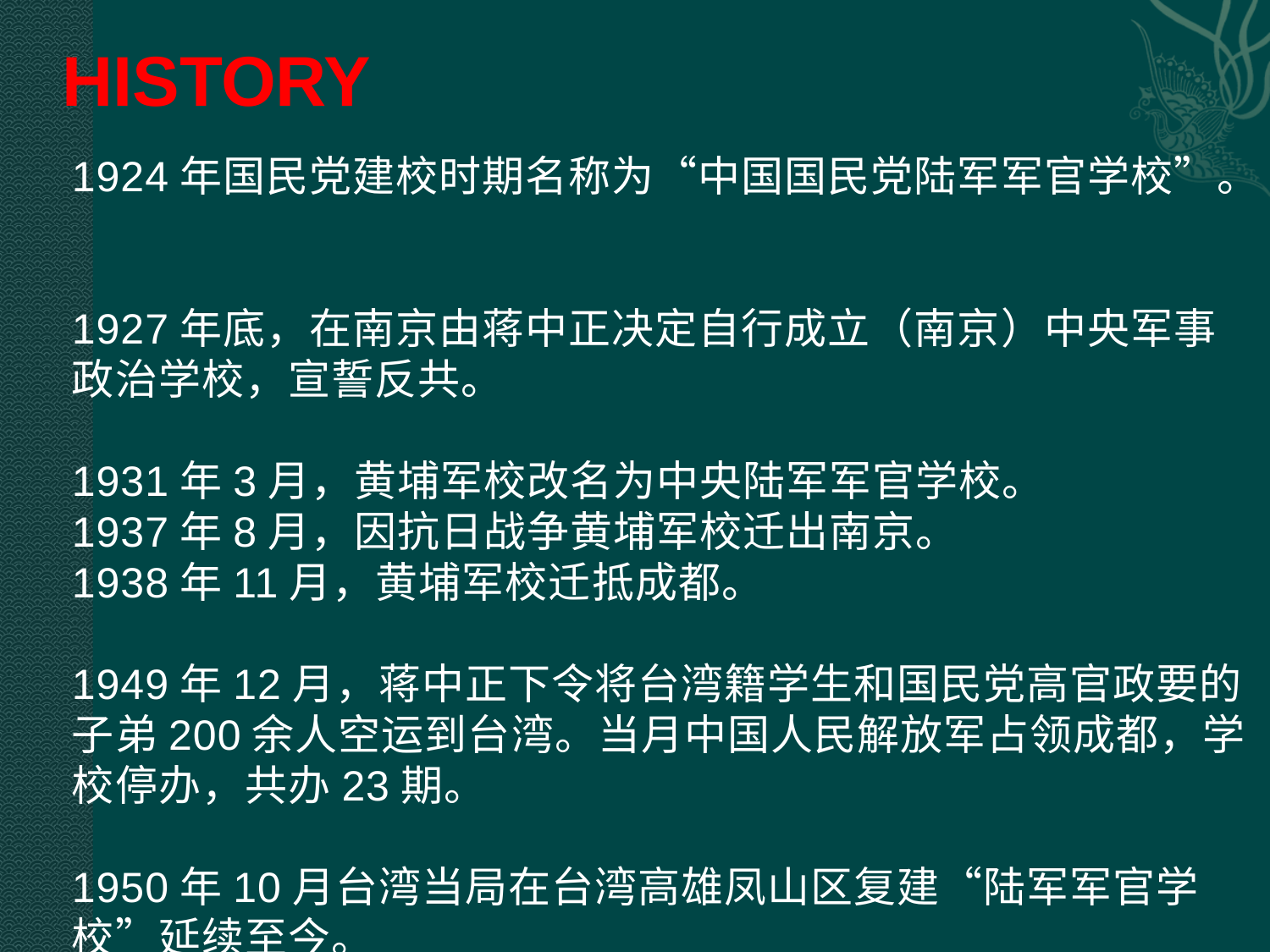

HISTORY
# 1924年国民党建校时期名称为“中国国民党陆军军官学校”。 1927年底，在南京由蒋中正决定自行成立（南京）中央军事政治学校，宣誓反共。 1931年3月，黄埔军校改名为中央陆军军官学校。 1937年8月，因抗日战争黄埔军校迁出南京。 1938年11月，黄埔军校迁抵成都。 1949年12月，蒋中正下令将台湾籍学生和国民党高官政要的子弟200余人空运到台湾。当月中国人民解放军占领成都，学校停办，共办23期。 1950年10月台湾当局在台湾高雄凤山区复建“陆军军官学校”延续至今。